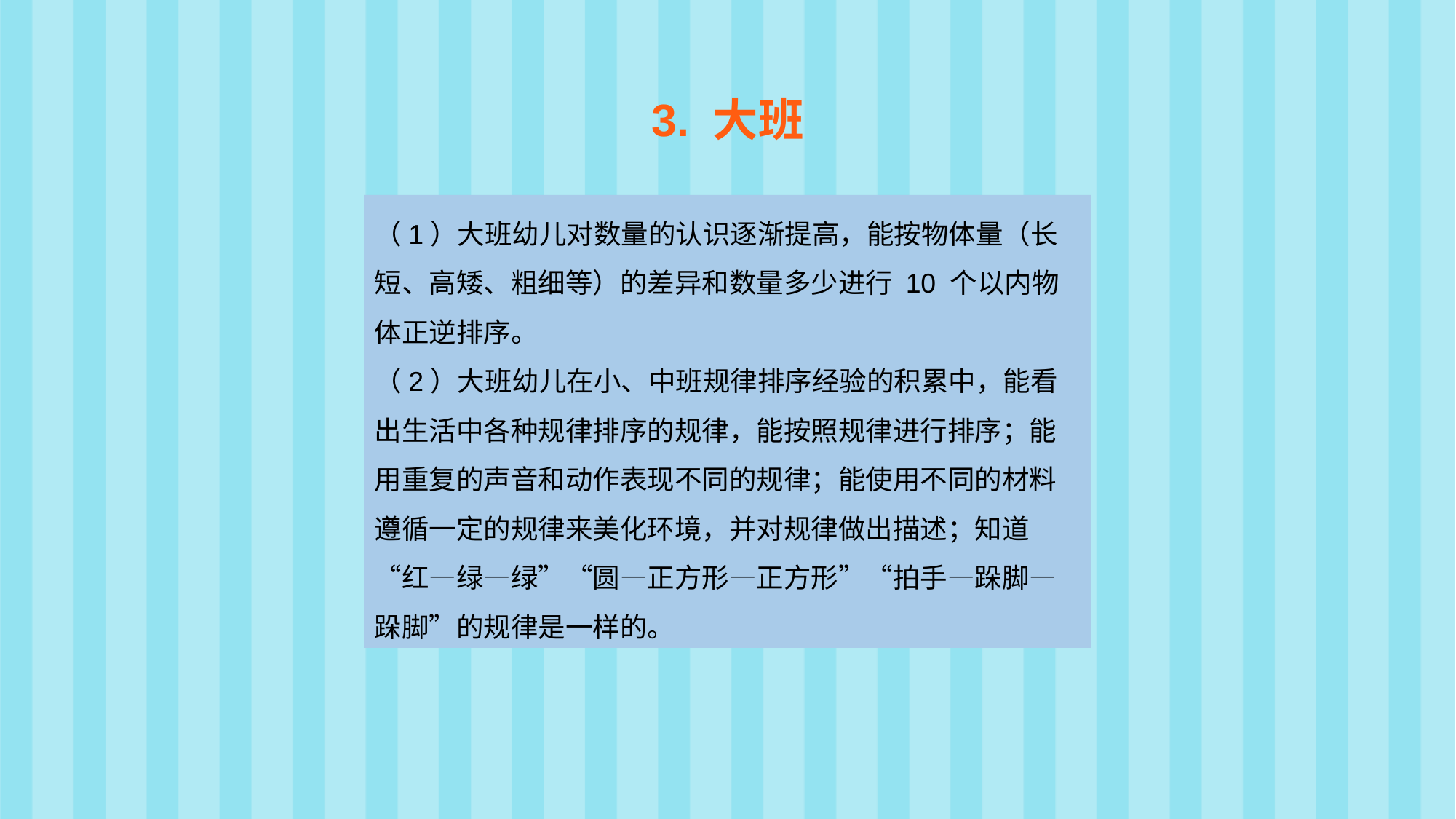

3. 大班
（1）大班幼儿对数量的认识逐渐提高，能按物体量（长短、高矮、粗细等）的差异和数量多少进行 10 个以内物体正逆排序。
（2）大班幼儿在小、中班规律排序经验的积累中，能看出生活中各种规律排序的规律，能按照规律进行排序；能用重复的声音和动作表现不同的规律；能使用不同的材料遵循一定的规律来美化环境，并对规律做出描述；知道“红—绿—绿”“圆—正方形—正方形”“拍手—跺脚—跺脚”的规律是一样的。